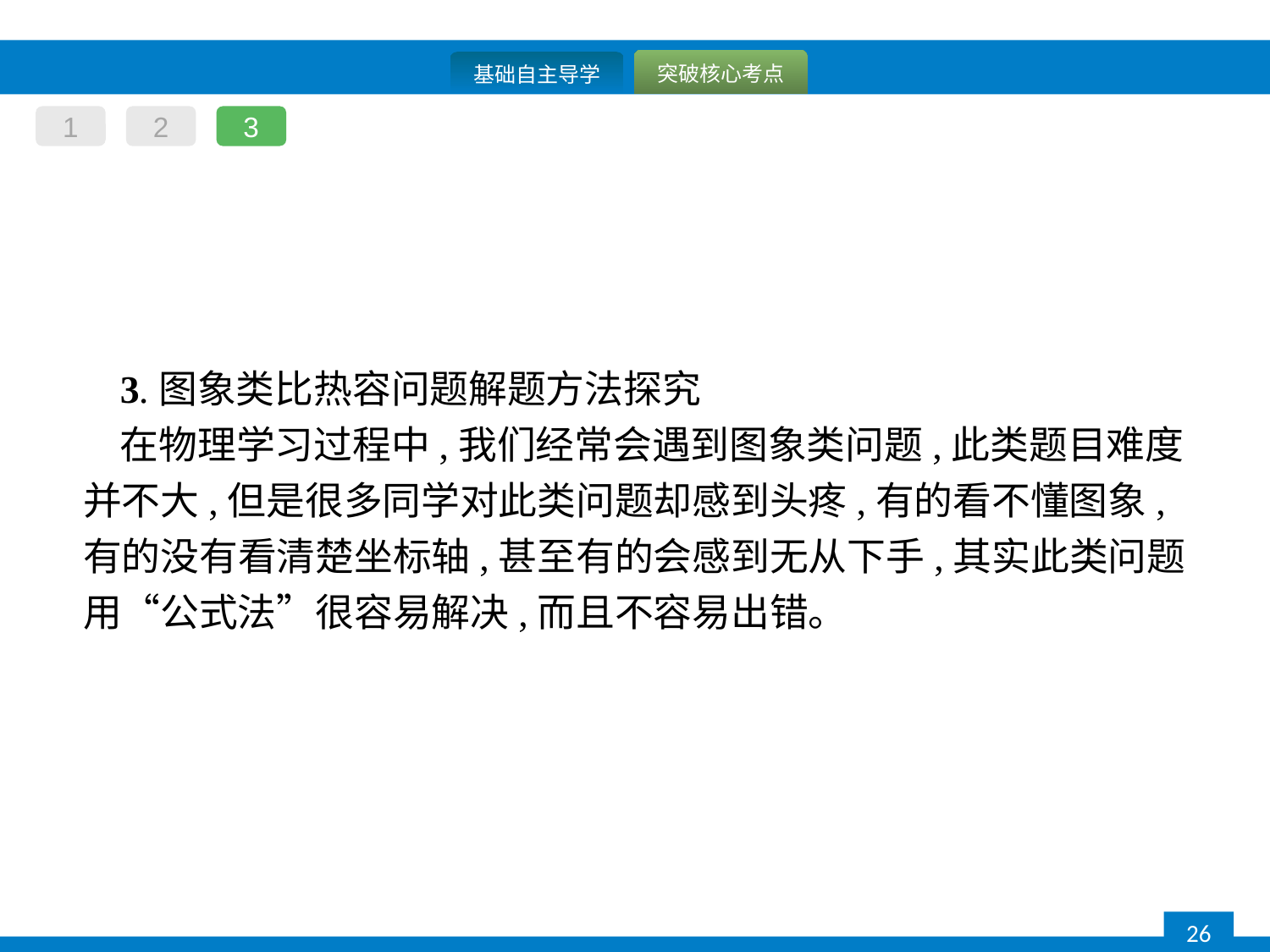

1
2
3
3.图象类比热容问题解题方法探究
在物理学习过程中,我们经常会遇到图象类问题,此类题目难度并不大,但是很多同学对此类问题却感到头疼,有的看不懂图象,有的没有看清楚坐标轴,甚至有的会感到无从下手,其实此类问题用“公式法”很容易解决,而且不容易出错。